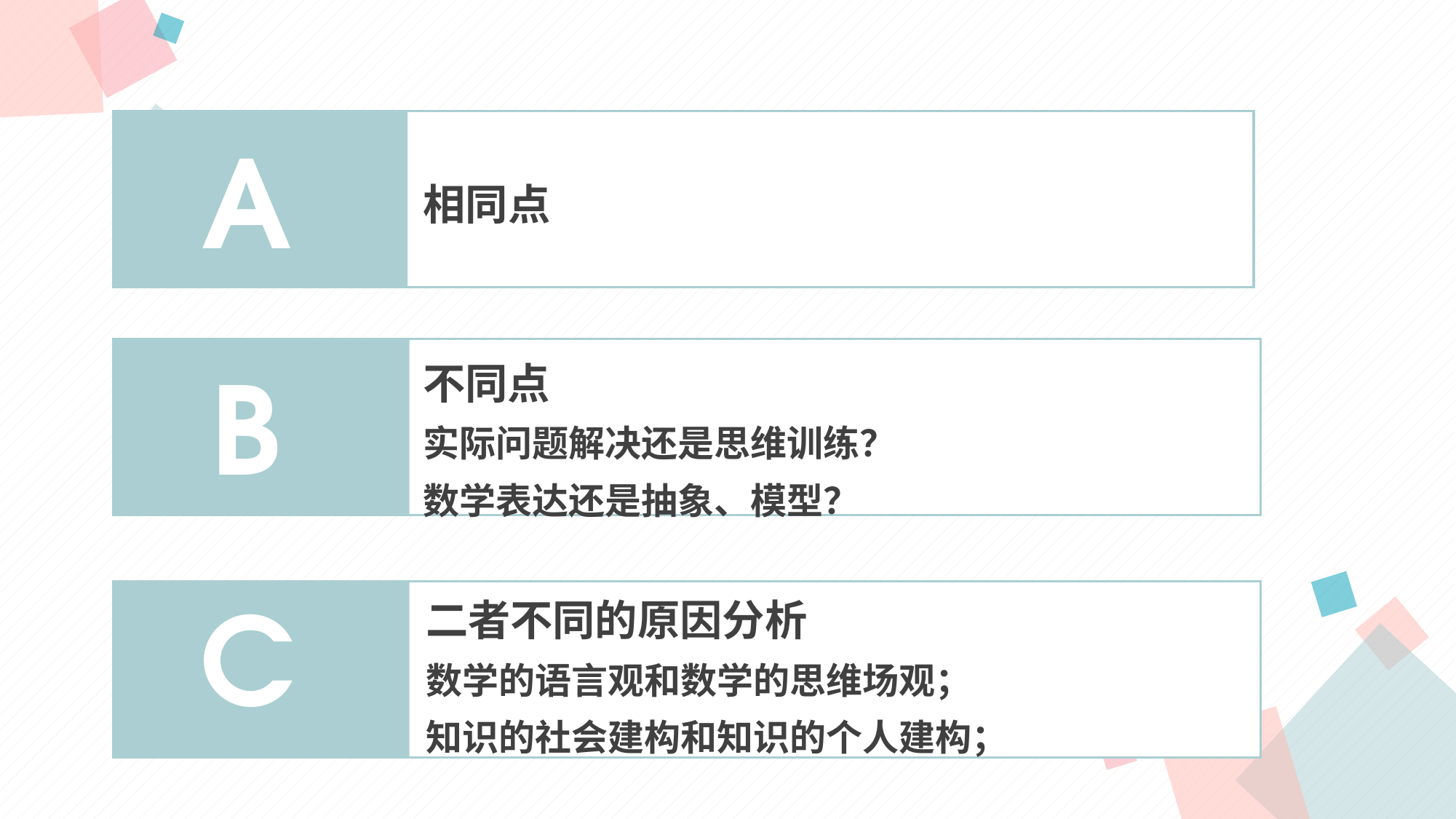

A
相同点
不同点
实际问题解决还是思维训练？
数学表达还是抽象、模型？

B
D
二者不同的原因分析
数学的语言观和数学的思维场观；
知识的社会建构和知识的个人建构；
C